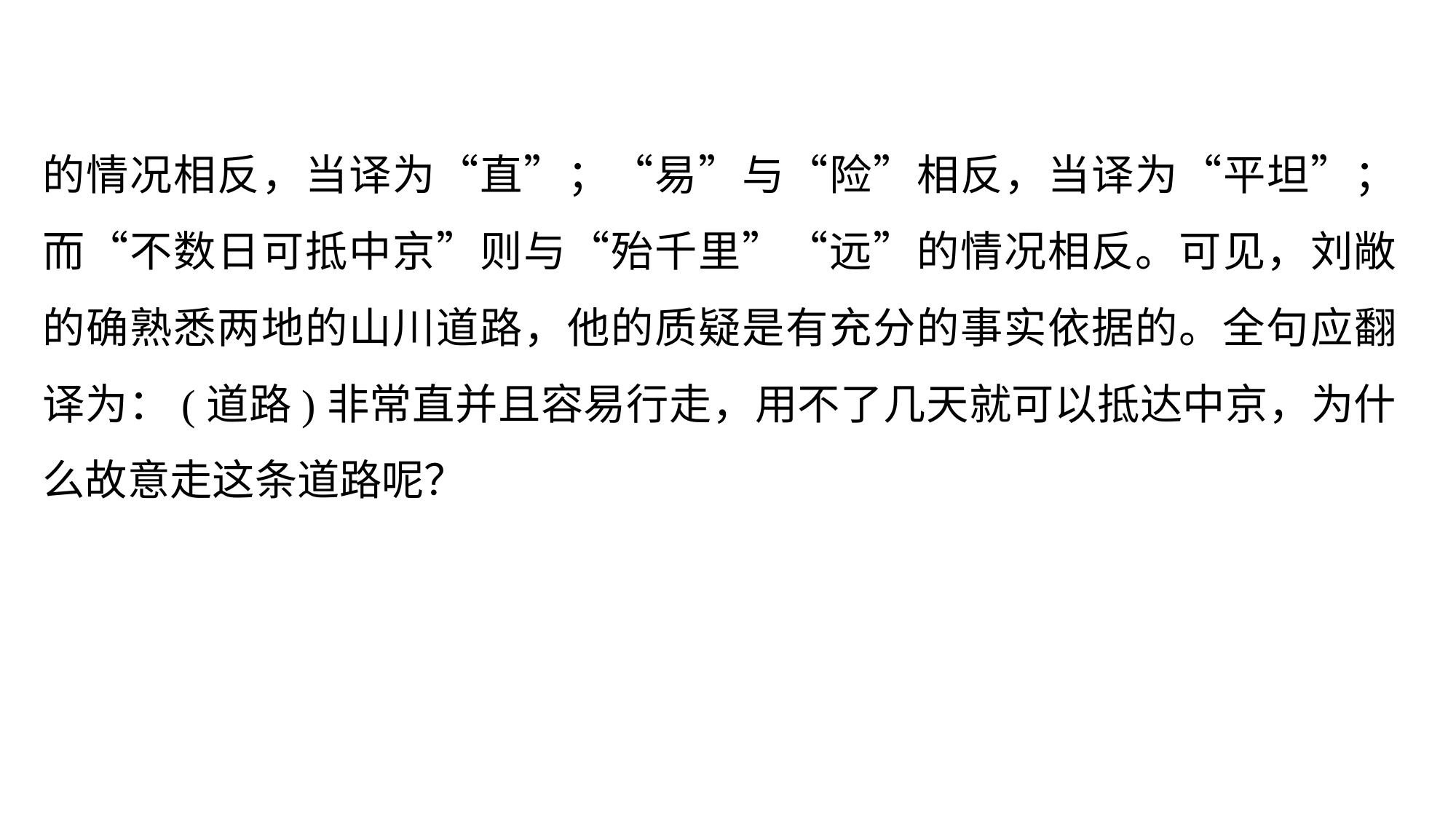

的情况相反，当译为“直”；“易”与“险”相反，当译为“平坦”；而“不数日可抵中京”则与“殆千里”“远”的情况相反。可见，刘敞的确熟悉两地的山川道路，他的质疑是有充分的事实依据的。全句应翻译为：(道路)非常直并且容易行走，用不了几天就可以抵达中京，为什么故意走这条道路呢？